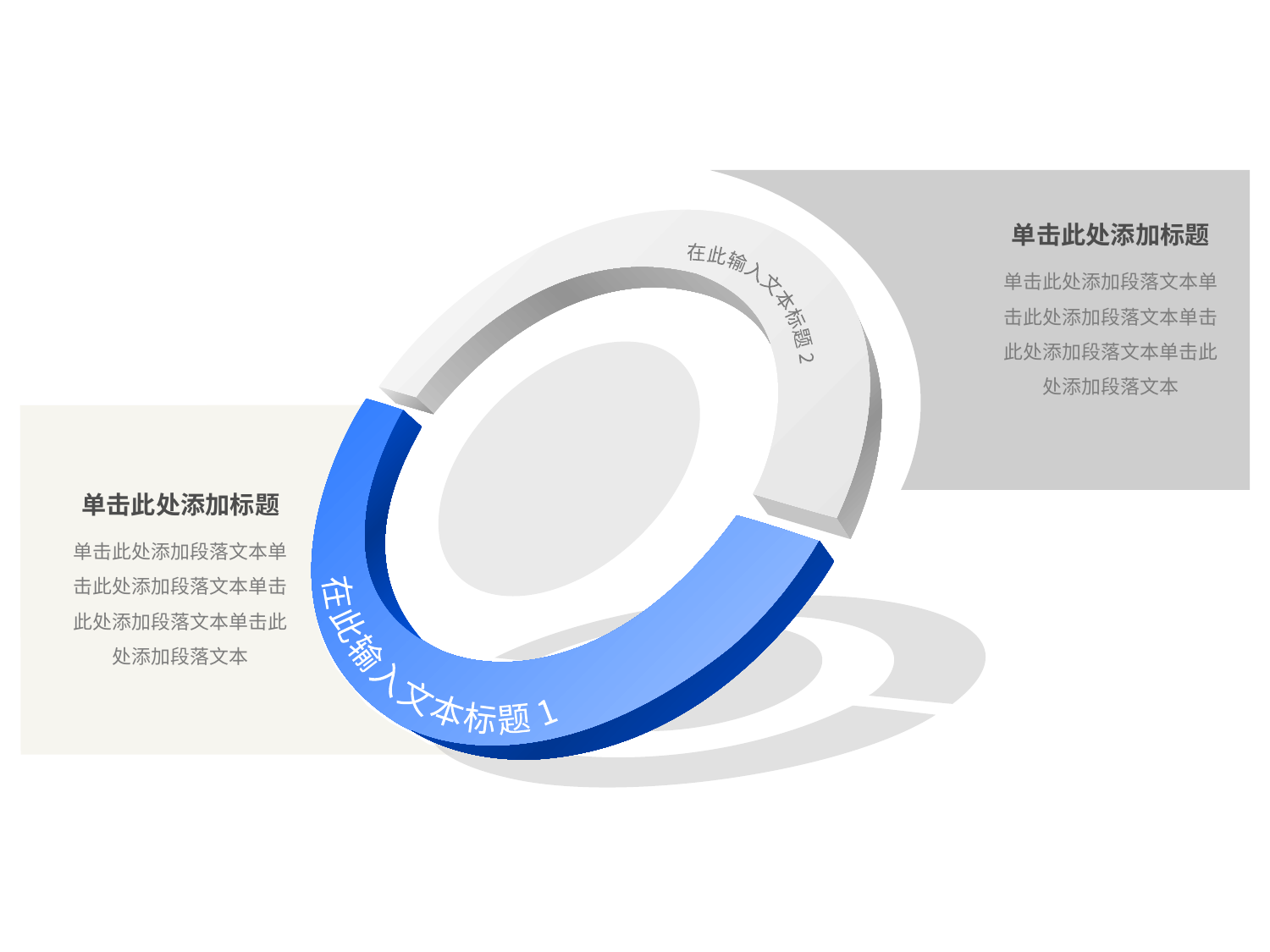

单击此处添加标题
单击此处添加段落文本单击此处添加段落文本单击此处添加段落文本单击此处添加段落文本
在此输入文本标题 2

在此输入文本标题 1
单击此处添加标题
单击此处添加段落文本单击此处添加段落文本单击此处添加段落文本单击此处添加段落文本